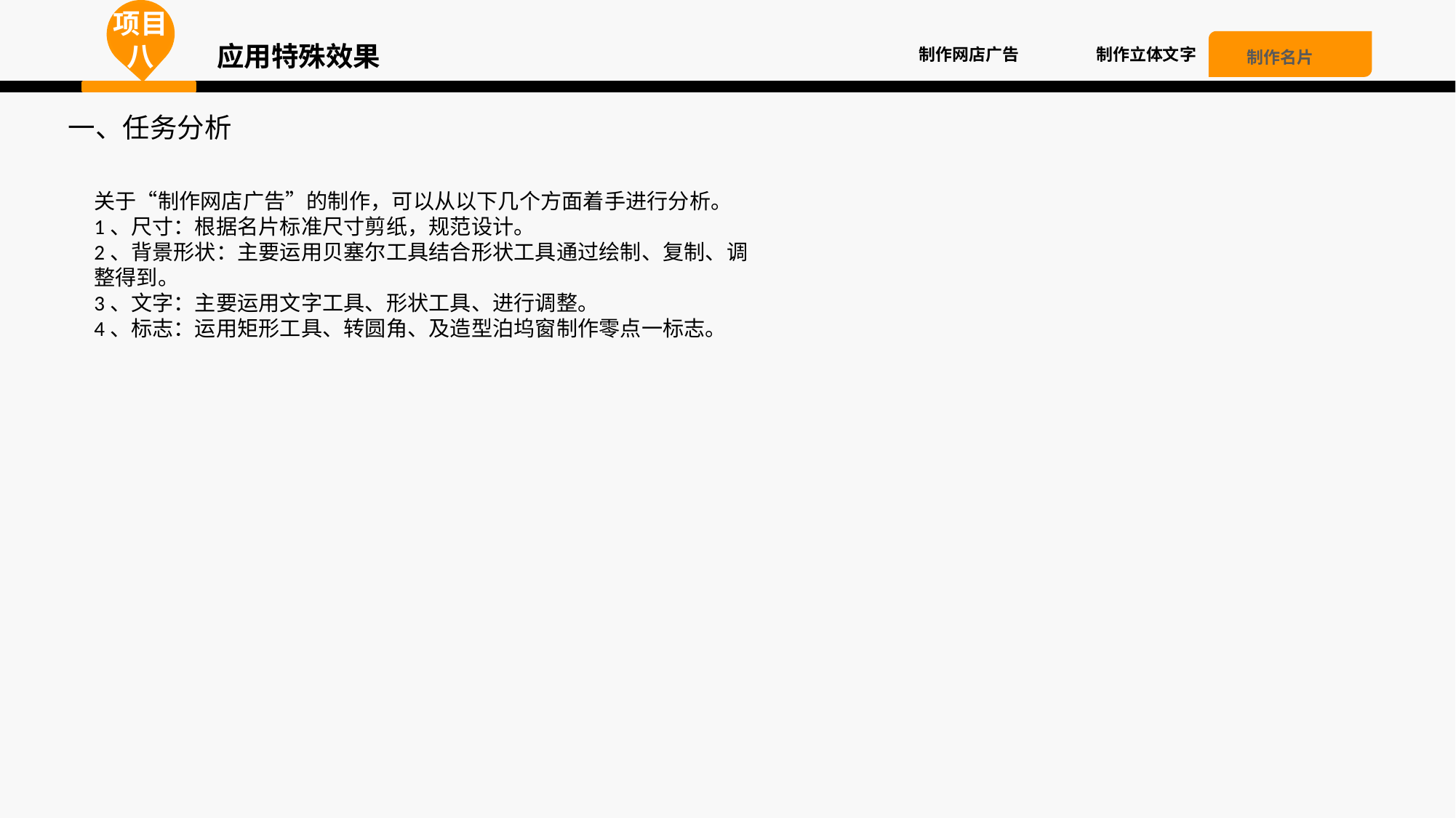

项目八

应用特殊效果
制作立体文字
制作网店广告

制作名片
一、任务分析
关于“制作网店广告”的制作，可以从以下几个方面着手进行分析。
1、尺寸：根据名片标准尺寸剪纸，规范设计。
2、背景形状：主要运用贝塞尔工具结合形状工具通过绘制、复制、调整得到。
3、文字：主要运用文字工具、形状工具、进行调整。
4、标志：运用矩形工具、转圆角、及造型泊坞窗制作零点一标志。